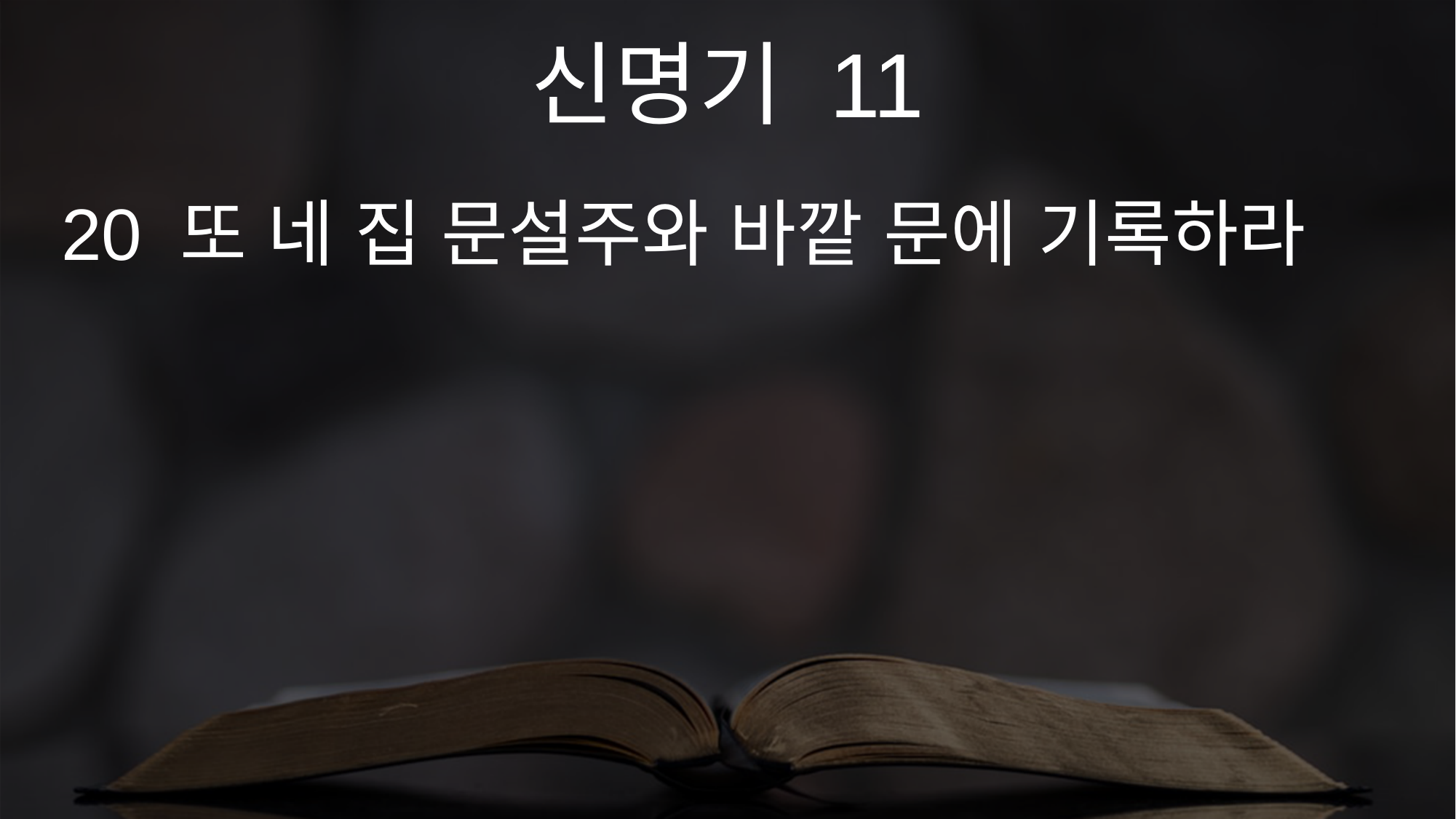

신명기 11
20 또 네 집 문설주와 바깥 문에 기록하라